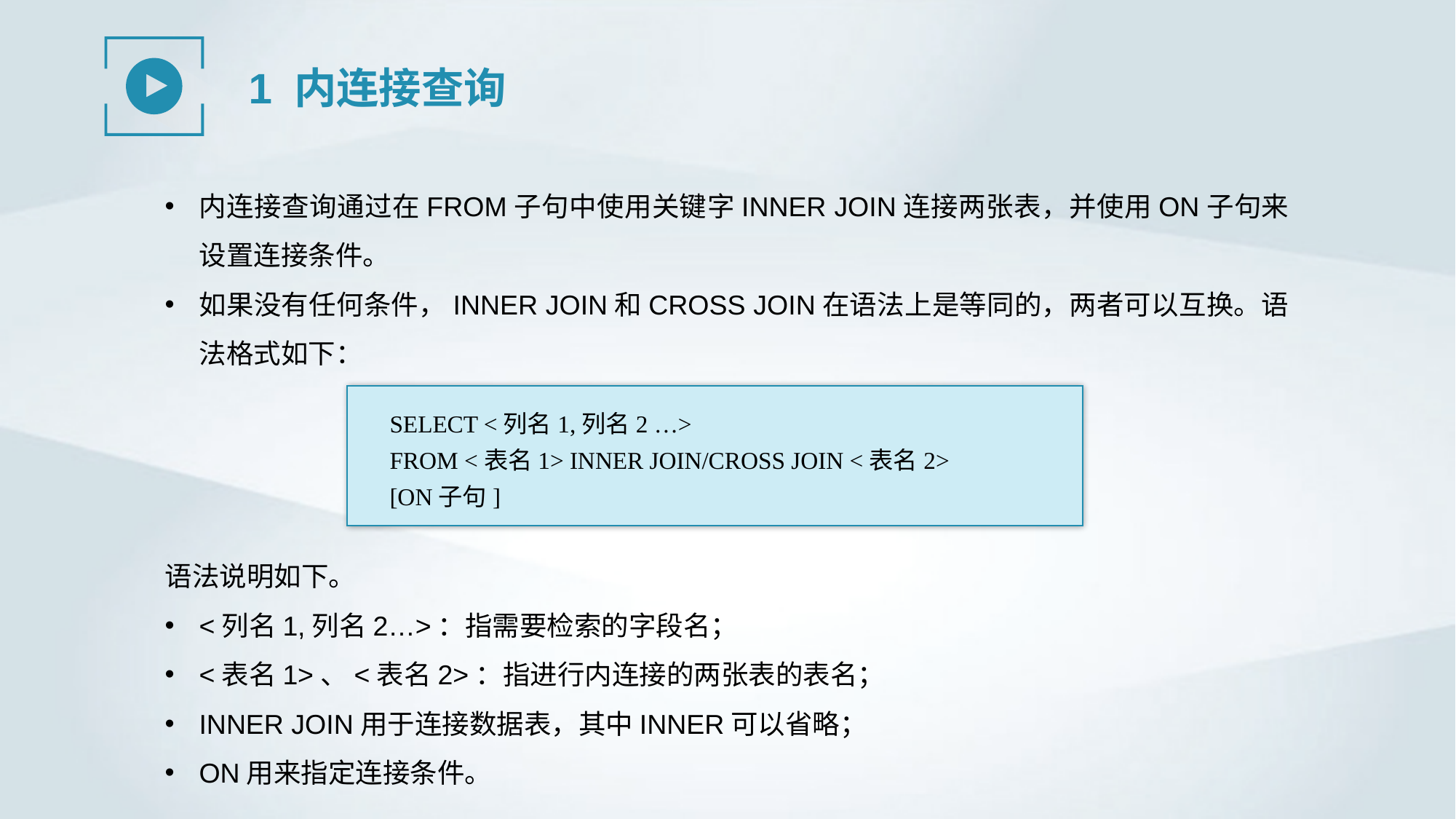

1 内连接查询
内连接查询通过在FROM子句中使用关键字INNER JOIN连接两张表，并使用ON子句来设置连接条件。
如果没有任何条件，INNER JOIN和CROSS JOIN在语法上是等同的，两者可以互换。语法格式如下：
SELECT <列名1,列名2 …>
FROM <表名1> INNER JOIN/CROSS JOIN <表名2>
[ON子句]

语法说明如下。
<列名1,列名2…>：指需要检索的字段名；
<表名1>、<表名2>：指进行内连接的两张表的表名；
INNER JOIN用于连接数据表，其中INNER可以省略；
ON用来指定连接条件。